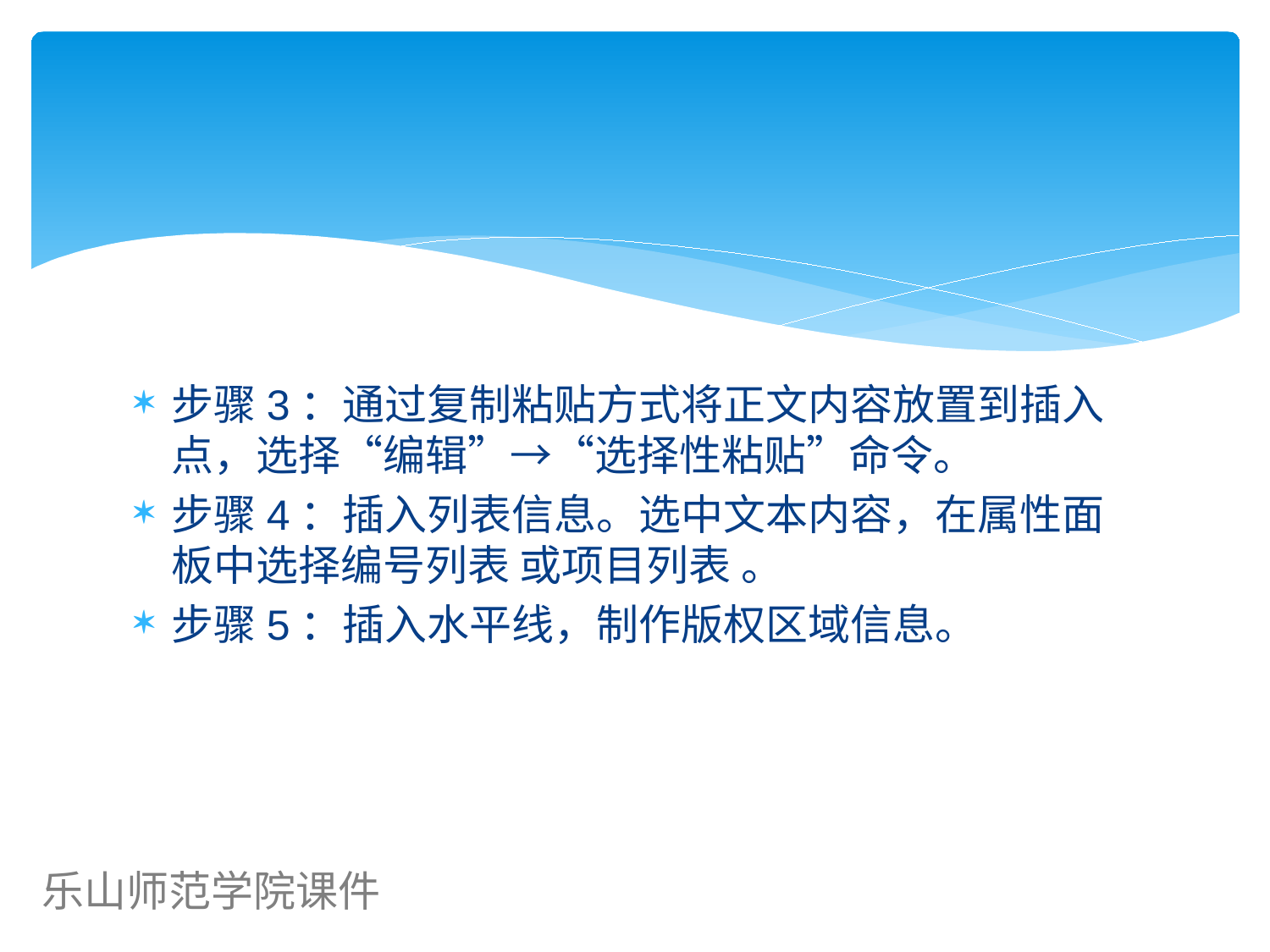

#
步骤3：通过复制粘贴方式将正文内容放置到插入点，选择“编辑”→“选择性粘贴”命令。
步骤4：插入列表信息。选中文本内容，在属性面板中选择编号列表 或项目列表 。
步骤5：插入水平线，制作版权区域信息。